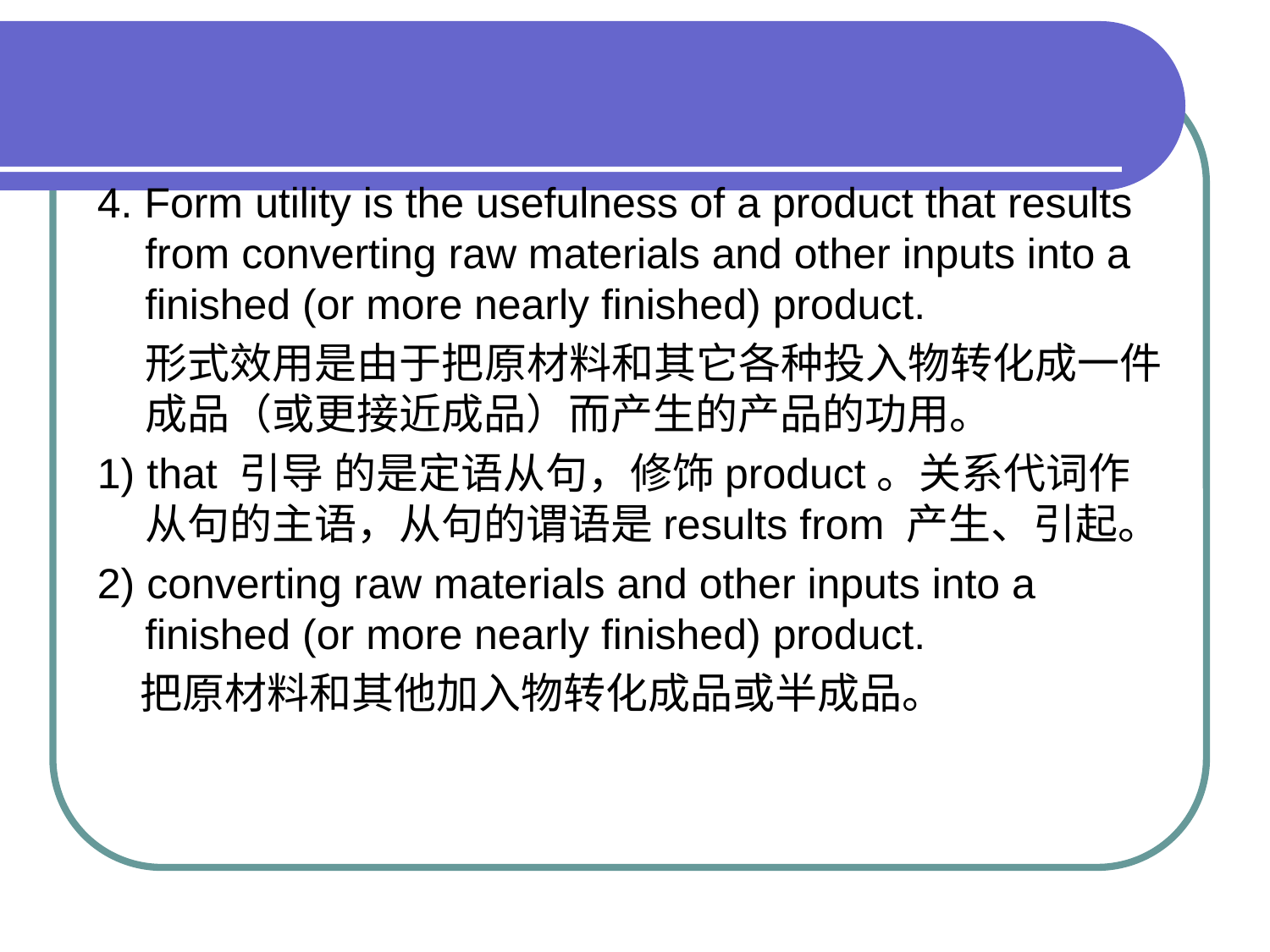

#
4. Form utility is the usefulness of a product that results from converting raw materials and other inputs into a finished (or more nearly finished) product.
    形式效用是由于把原材料和其它各种投入物转化成一件成品（或更接近成品）而产生的产品的功用。
1) that 引导 的是定语从句，修饰product。关系代词作从句的主语，从句的谓语是results from 产生、引起。
2) converting raw materials and other inputs into a finished (or more nearly finished) product.
　把原材料和其他加入物转化成品或半成品。